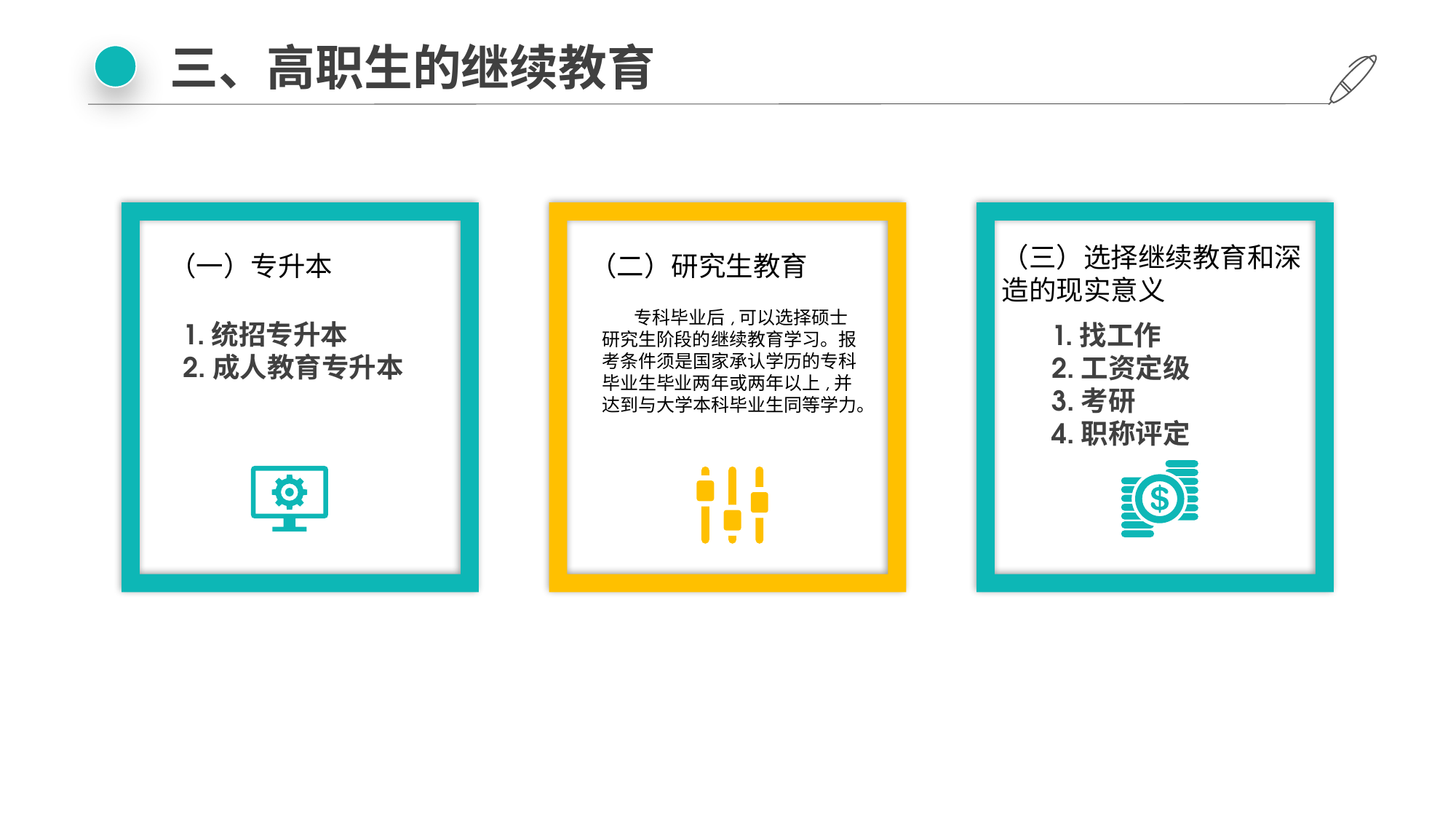

三、高职生的继续教育

（三）选择继续教育和深造的现实意义
（一）专升本
（二）研究生教育
       专科毕业后,可以选择硕士研究生阶段的继续教育学习。报考条件须是国家承认学历的专科毕业生毕业两年或两年以上,并达到与大学本科毕业生同等学力。
1.统招专升本
2.成人教育专升本

1.找工作
2.工资定级
3.考研
4.职称评定